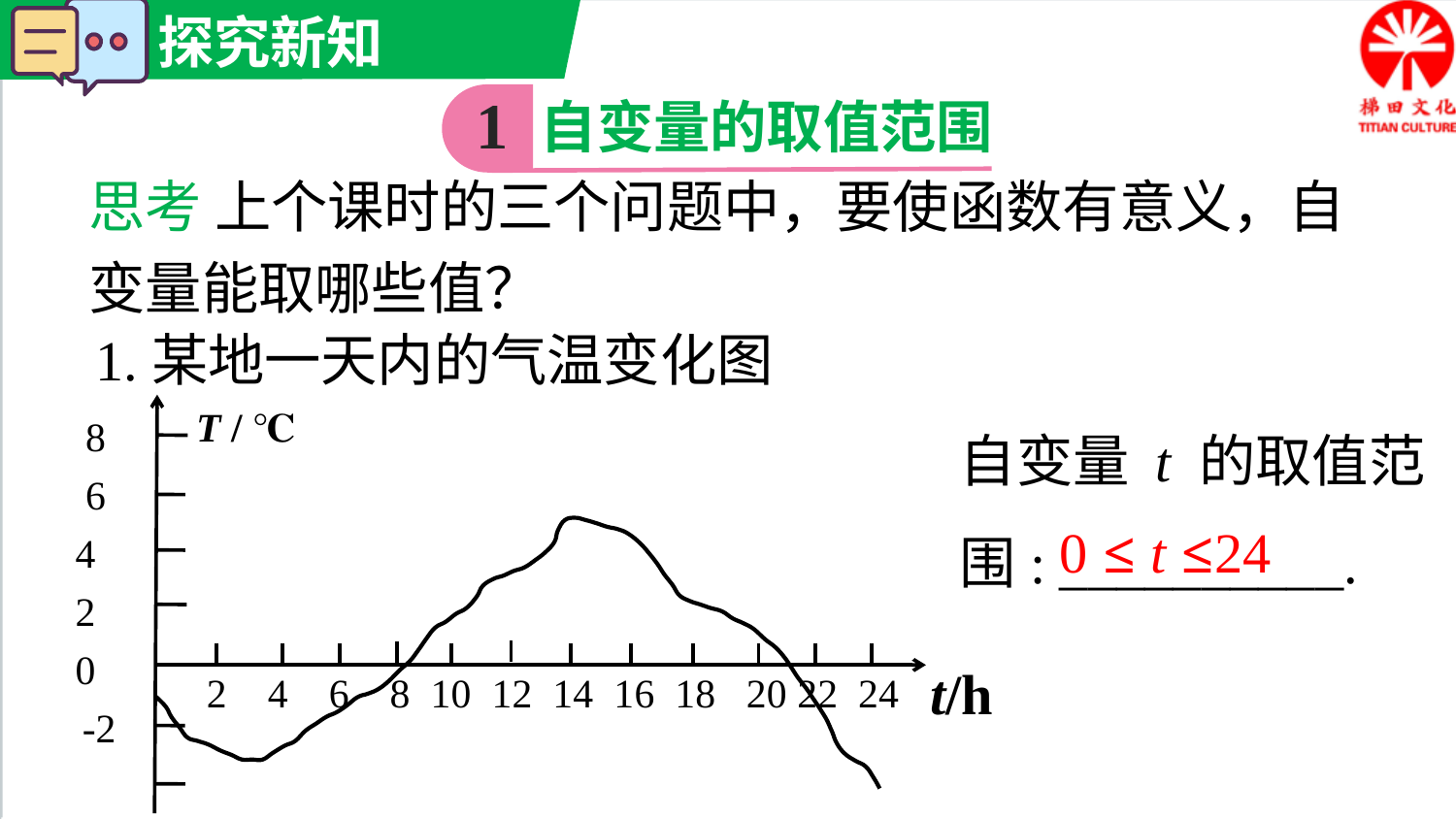

自变量的取值范围
1

思考 上个课时的三个问题中，要使函数有意义，自变量能取哪些值？
1.某地一天内的气温变化图
自变量 t 的取值范围: __________.
T / ℃

t/h
2    4    6    8  10  12  14  16  18   20 22  24
8
6
4
2
0
-2
-4
0 ≤ t ≤24